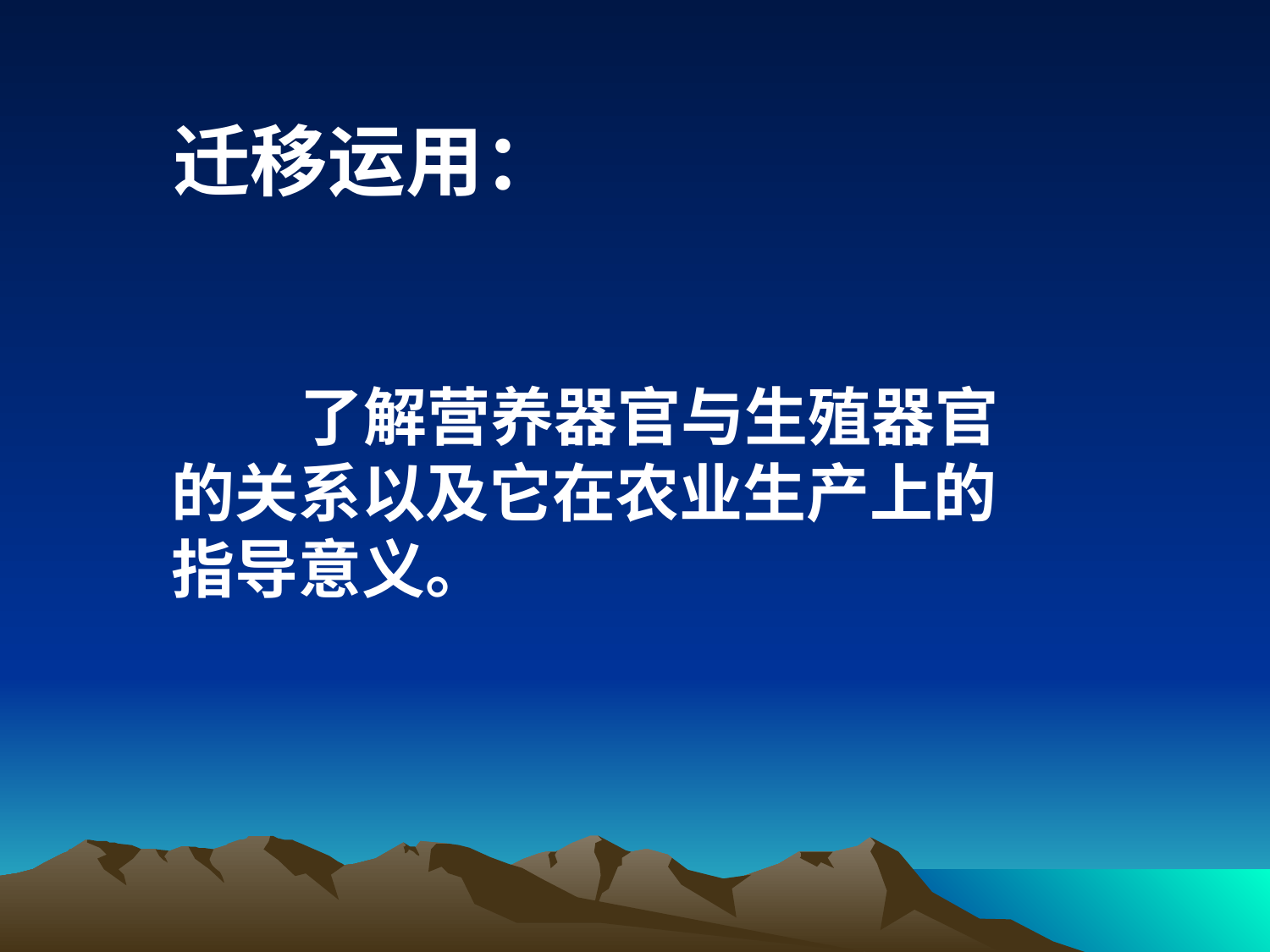

迁移运用：
        了解营养器官与生殖器官的关系以及它在农业生产上的指导意义。